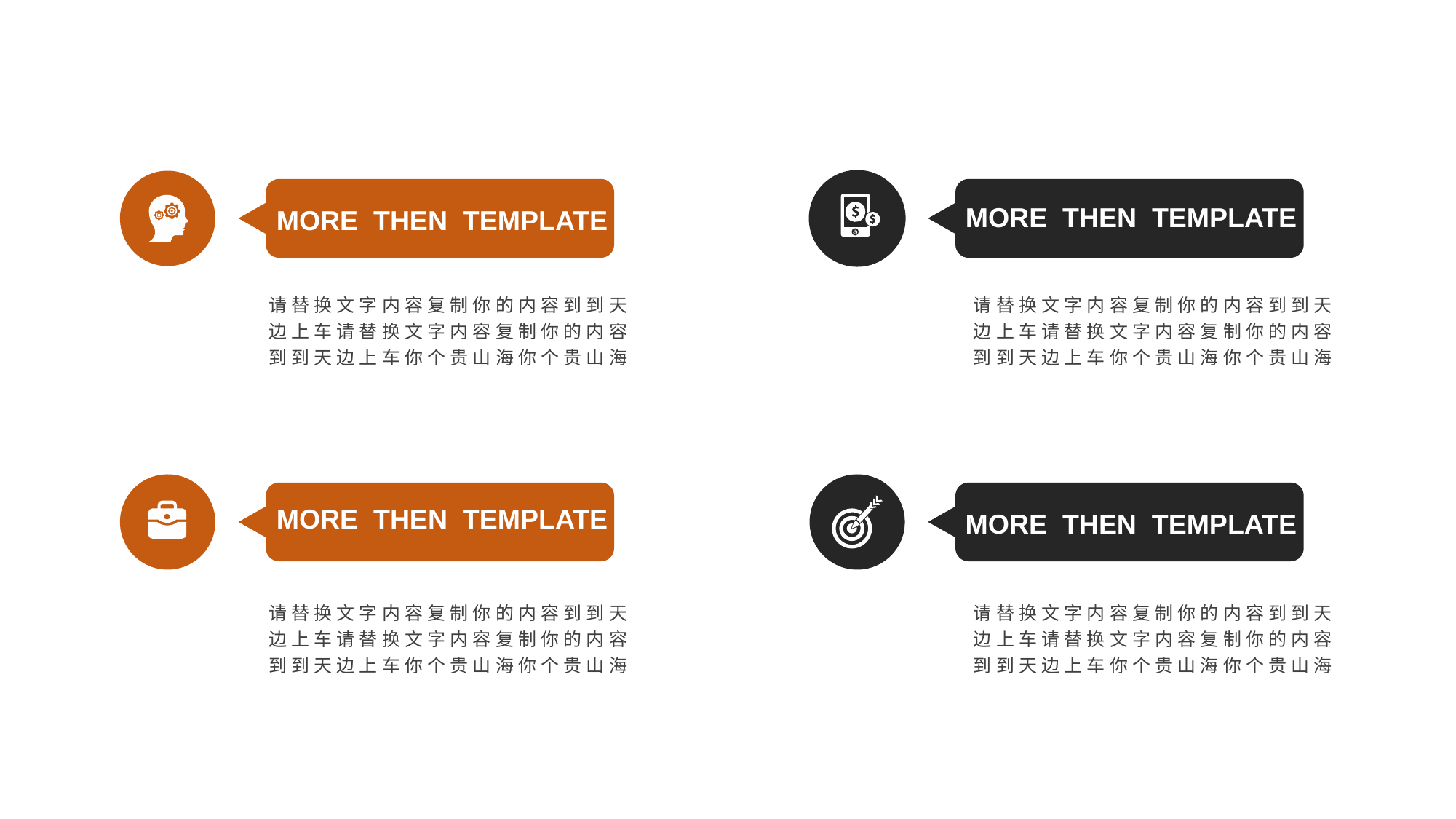

MORE  THEN  TEMPLATE

   MORE  THEN  TEMPLATE

请替换文字内容复制你的内容到到天边上车请替换文字内容复制你的内容到到天边上车你个贵山海你个贵山海
请替换文字内容复制你的内容到到天边上车请替换文字内容复制你的内容到到天边上车你个贵山海你个贵山海

   MORE  THEN  TEMPLATE

   MORE  THEN  TEMPLATE

请替换文字内容复制你的内容到到天边上车请替换文字内容复制你的内容到到天边上车你个贵山海你个贵山海
请替换文字内容复制你的内容到到天边上车请替换文字内容复制你的内容到到天边上车你个贵山海你个贵山海